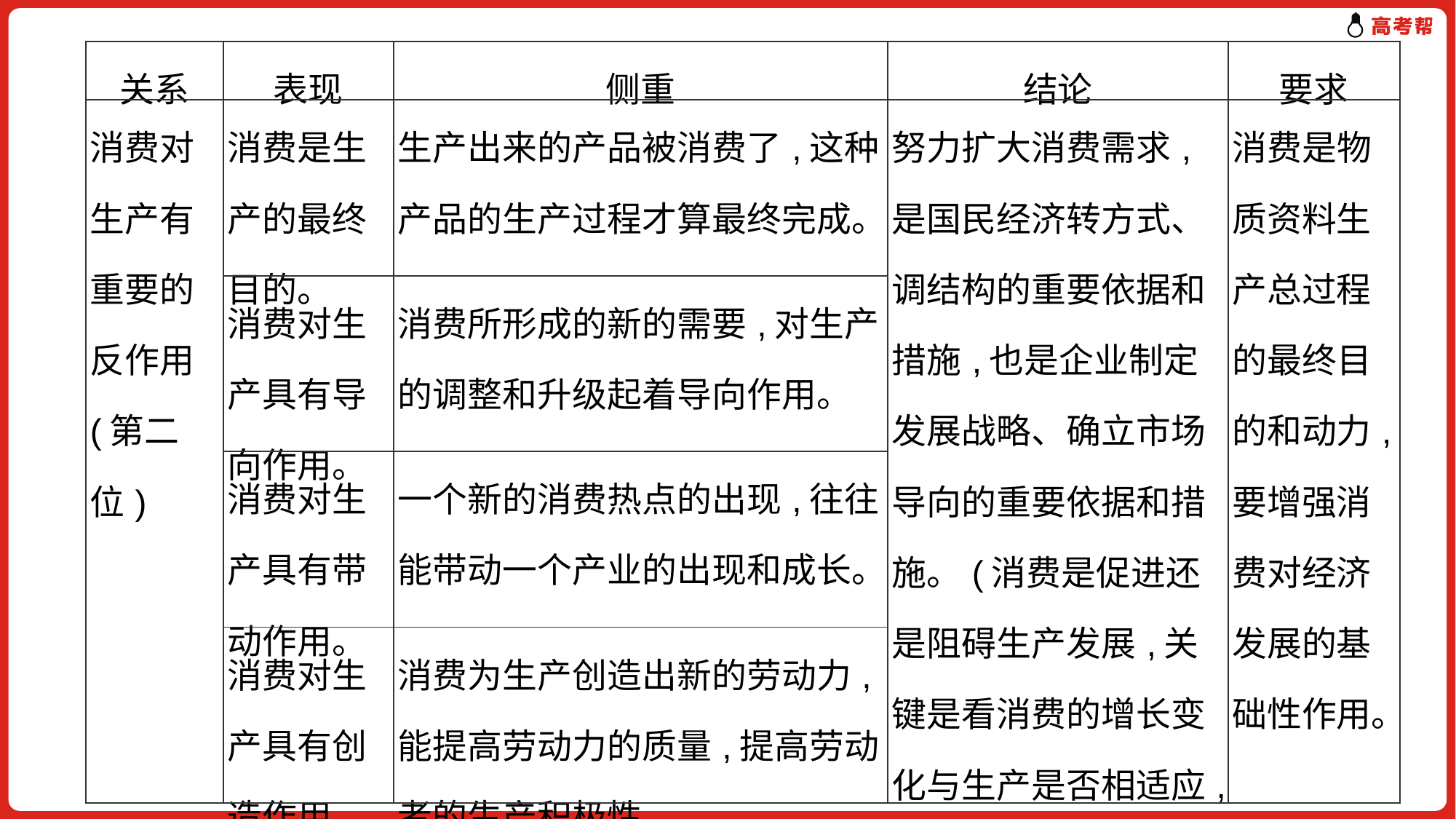

| 关系 | 表现 | 侧重 | 结论 | 要求 |
| --- | --- | --- | --- | --- |
| 消费对生产有重要的反作用(第二位) | 消费是生产的最终目的。 | 生产出来的产品被消费了,这种产品的生产过程才算最终完成。 | 努力扩大消费需求,是国民经济转方式、调结构的重要依据和措施,也是企业制定发展战略、确立市场导向的重要依据和措施。(消费是促进还是阻碍生产发展,关键是看消费的增长变化与生产是否相适应,即消费是否合理、适度) | 消费是物质资料生产总过程的最终目的和动力,要增强消费对经济发展的基础性作用。 |
|  | 消费对生产具有导向作用。 | 消费所形成的新的需要,对生产的调整和升级起着导向作用。 |  |  |
|  | 消费对生产具有带动作用。 | 一个新的消费热点的出现,往往能带动一个产业的出现和成长。 |  |  |
|  | 消费对生产具有创造作用。 | 消费为生产创造出新的劳动力,能提高劳动力的质量,提高劳动者的生产积极性。 |  |  |